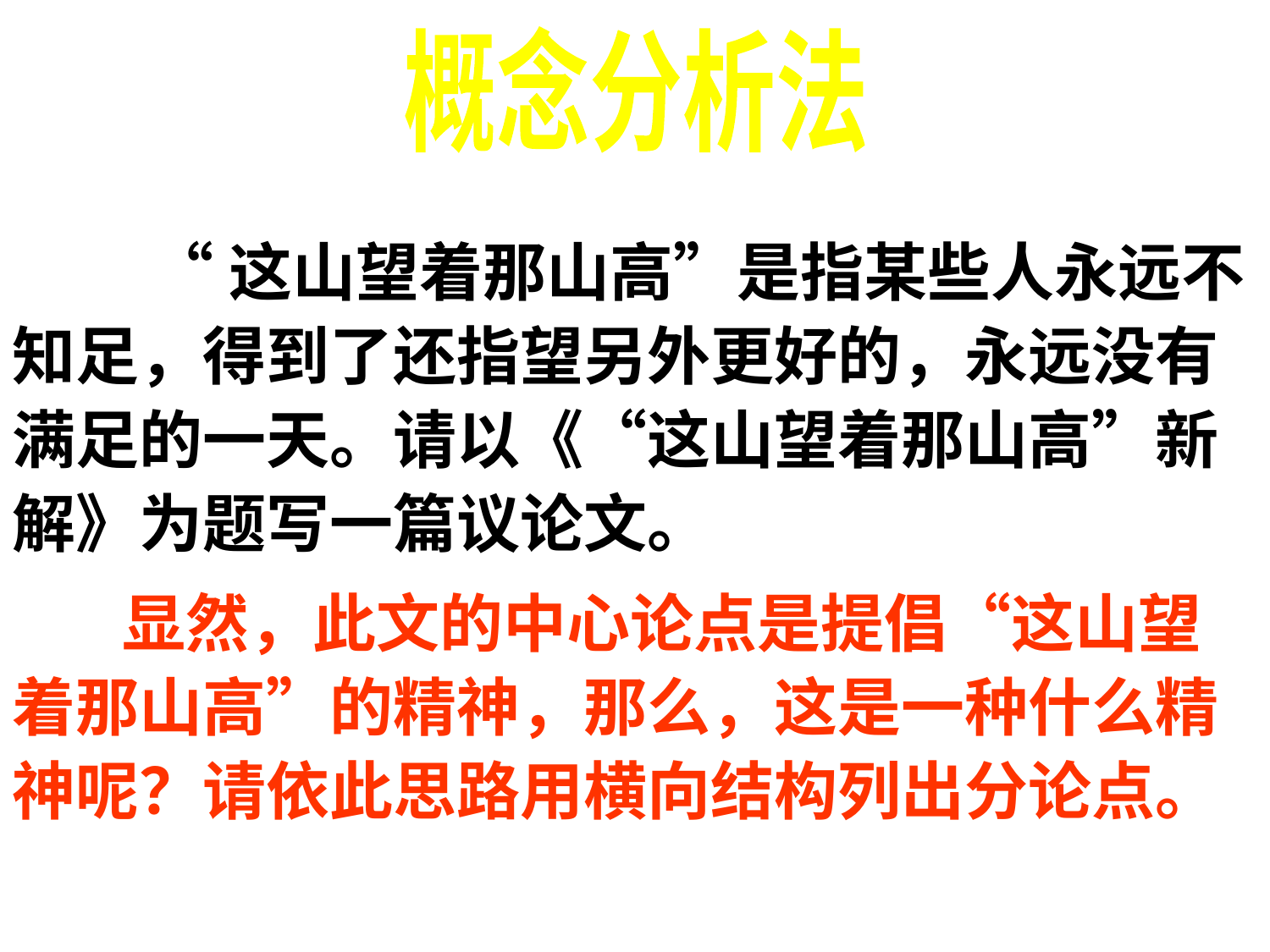

概念分析法
       “这山望着那山高”是指某些人永远不知足，得到了还指望另外更好的，永远没有满足的一天。请以《“这山望着那山高”新解》为题写一篇议论文。
    显然，此文的中心论点是提倡“这山望着那山高”的精神，那么，这是一种什么精神呢？请依此思路用横向结构列出分论点。